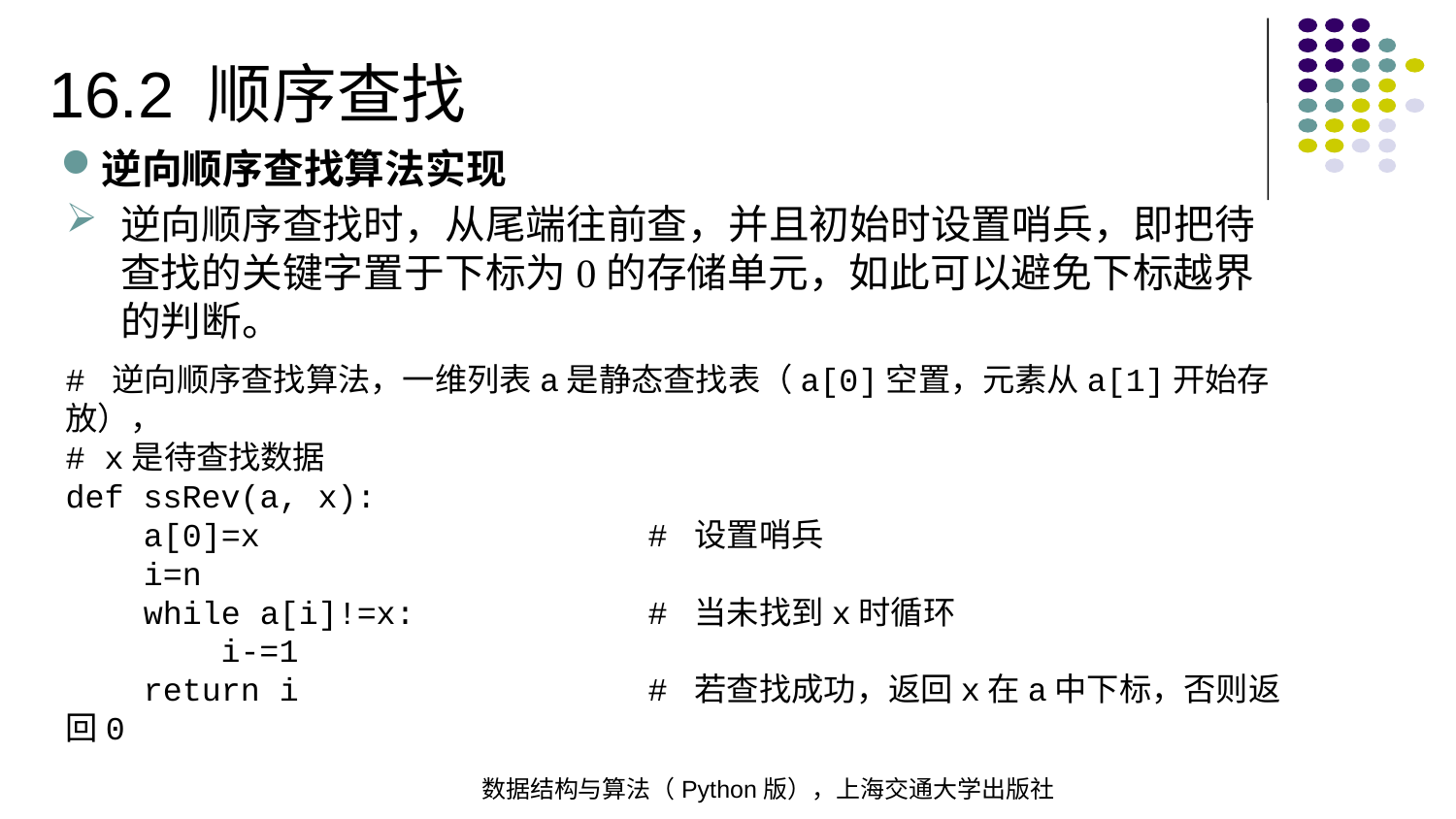

16.2 顺序查找
逆向顺序查找算法实现
逆向顺序查找时，从尾端往前查，并且初始时设置哨兵，即把待查找的关键字置于下标为0的存储单元，如此可以避免下标越界的判断。
# 逆向顺序查找算法，一维列表a是静态查找表（a[0]空置，元素从a[1]开始存放），
# x是待查找数据
def ssRev(a, x):
    a[0]=x                    # 设置哨兵
    i=n
    while a[i]!=x:            # 当未找到x时循环
        i-=1
    return i                  # 若查找成功，返回x在a中下标，否则返回0